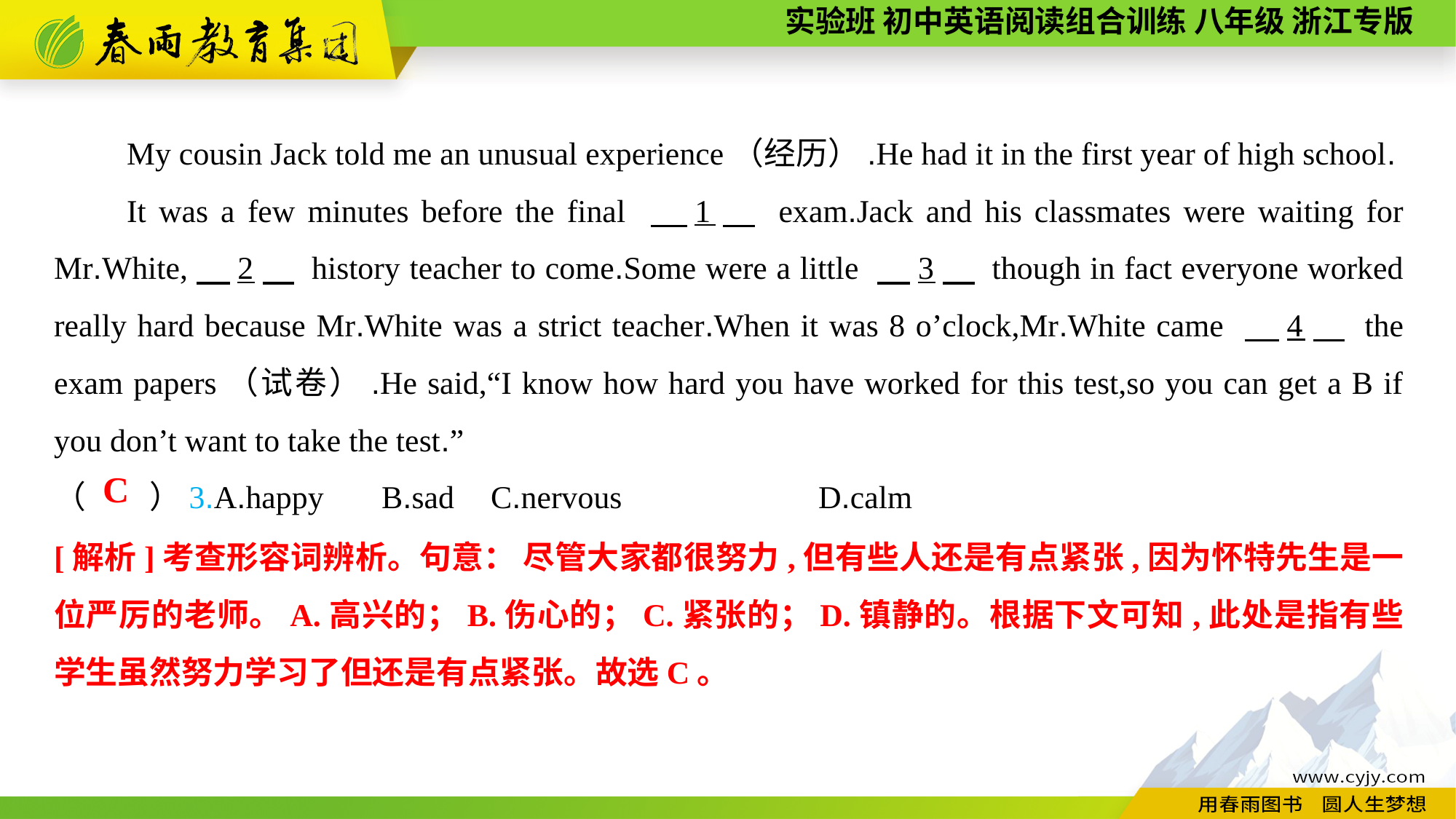

My cousin Jack told me an unusual experience（经历）.He had it in the first year of high school.
It was a few minutes before the final 　1　 exam.Jack and his classmates were waiting for Mr.White,　2　 history teacher to come.Some were a little 　3　 though in fact everyone worked really hard because Mr.White was a strict teacher.When it was 8 o’clock,Mr.White came 　4　 the exam papers（试卷）.He said,“I know how hard you have worked for this test,so you can get a B if you don’t want to take the test.”
（　　）3.A.happy	B.sad	C.nervous		D.calm
C
[解析]考查形容词辨析。句意： 尽管大家都很努力,但有些人还是有点紧张,因为怀特先生是一位严厉的老师。A.高兴的；B.伤心的；C.紧张的；D.镇静的。根据下文可知,此处是指有些学生虽然努力学习了但还是有点紧张。故选C。